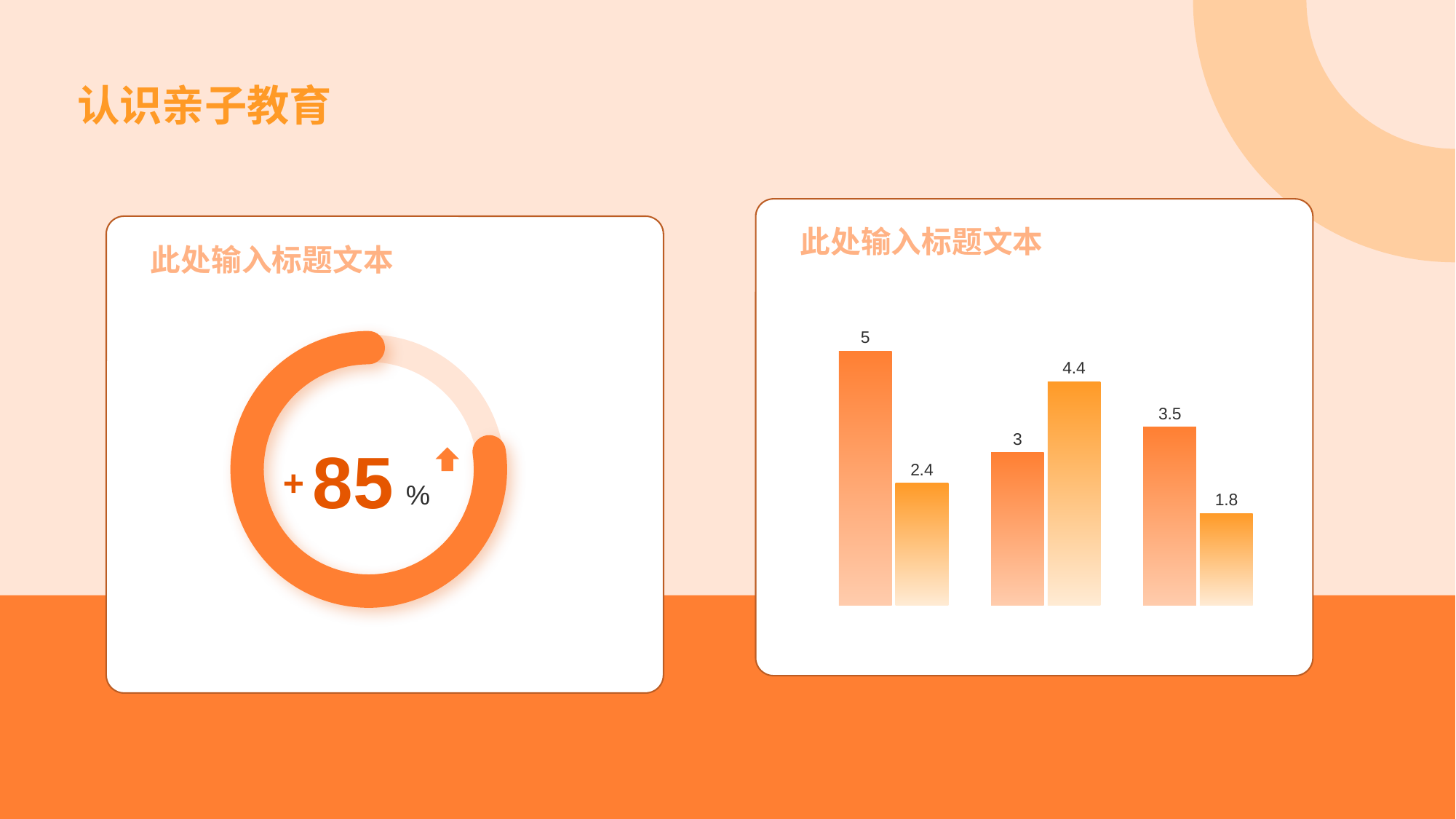

# 认识亲子教育

此处输入标题文本

### Chart

| Category | 影响因子1 | 影响因子2 |
|---|---|---|
| 年龄段1 | 5.0 | 2.4 |
| 年龄段2 | 3.0 | 4.4 |
| 年龄段3 | 3.5 | 1.8 |
此处输入标题文本

85

+
%